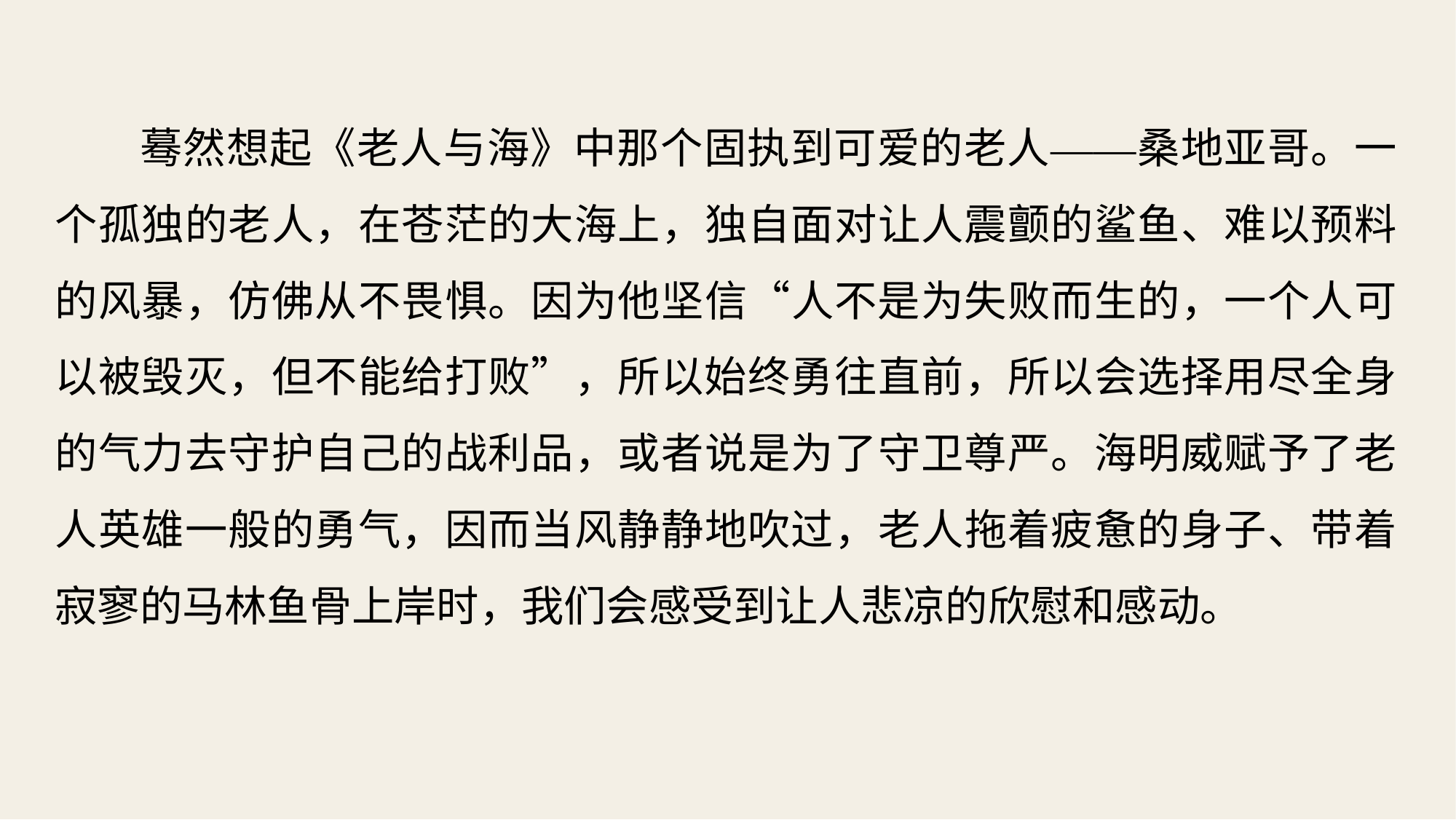

蓦然想起《老人与海》中那个固执到可爱的老人——桑地亚哥。一个孤独的老人，在苍茫的大海上，独自面对让人震颤的鲨鱼、难以预料的风暴，仿佛从不畏惧。因为他坚信“人不是为失败而生的，一个人可以被毁灭，但不能给打败”，所以始终勇往直前，所以会选择用尽全身的气力去守护自己的战利品，或者说是为了守卫尊严。海明威赋予了老人英雄一般的勇气，因而当风静静地吹过，老人拖着疲惫的身子、带着寂寥的马林鱼骨上岸时，我们会感受到让人悲凉的欣慰和感动。